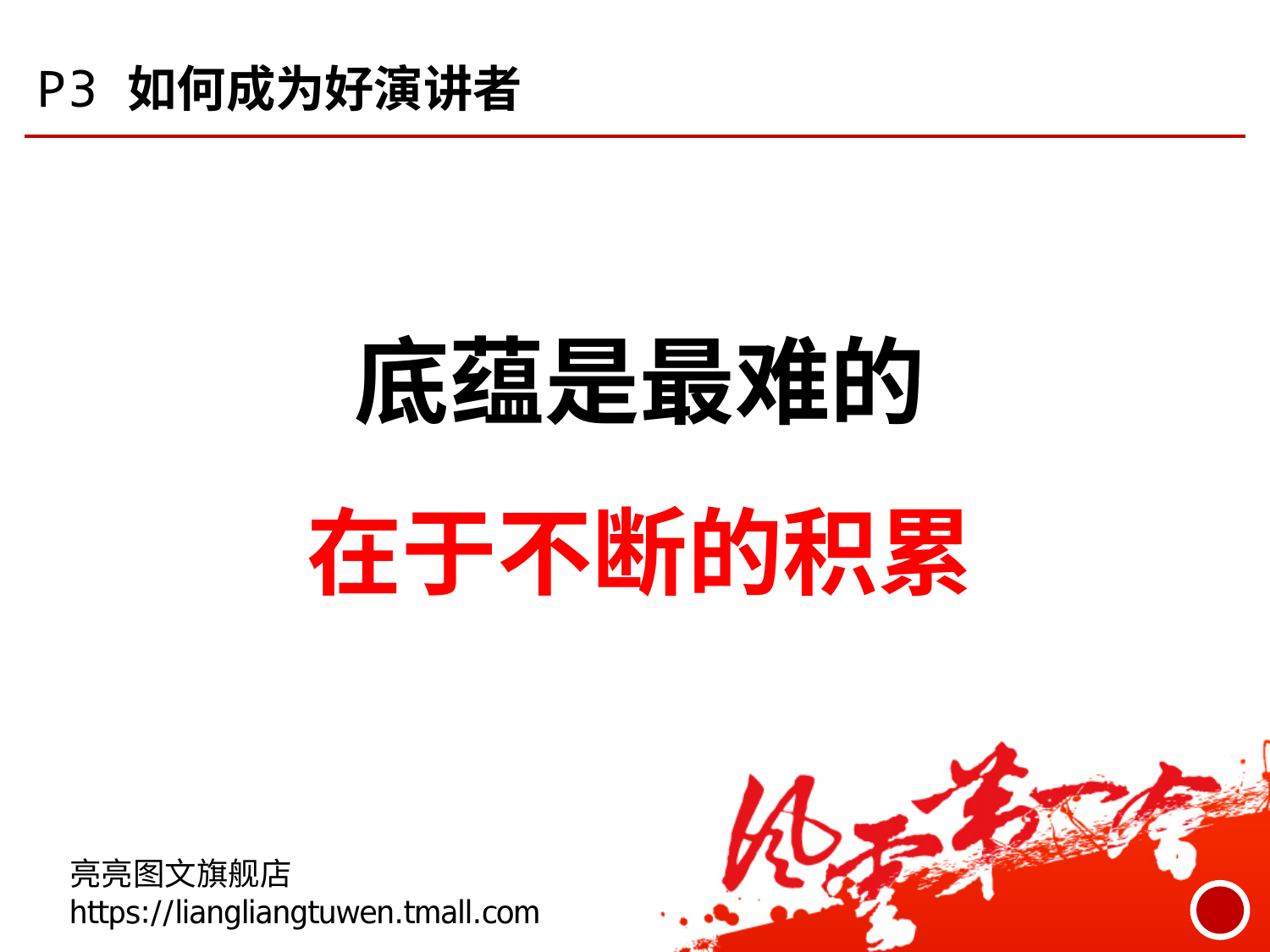

# P3 如何成为好演讲者
底蕴是最难的
在于不断的积累
亮亮图文旗舰店  https://liangliangtuwen.tmall.com
31